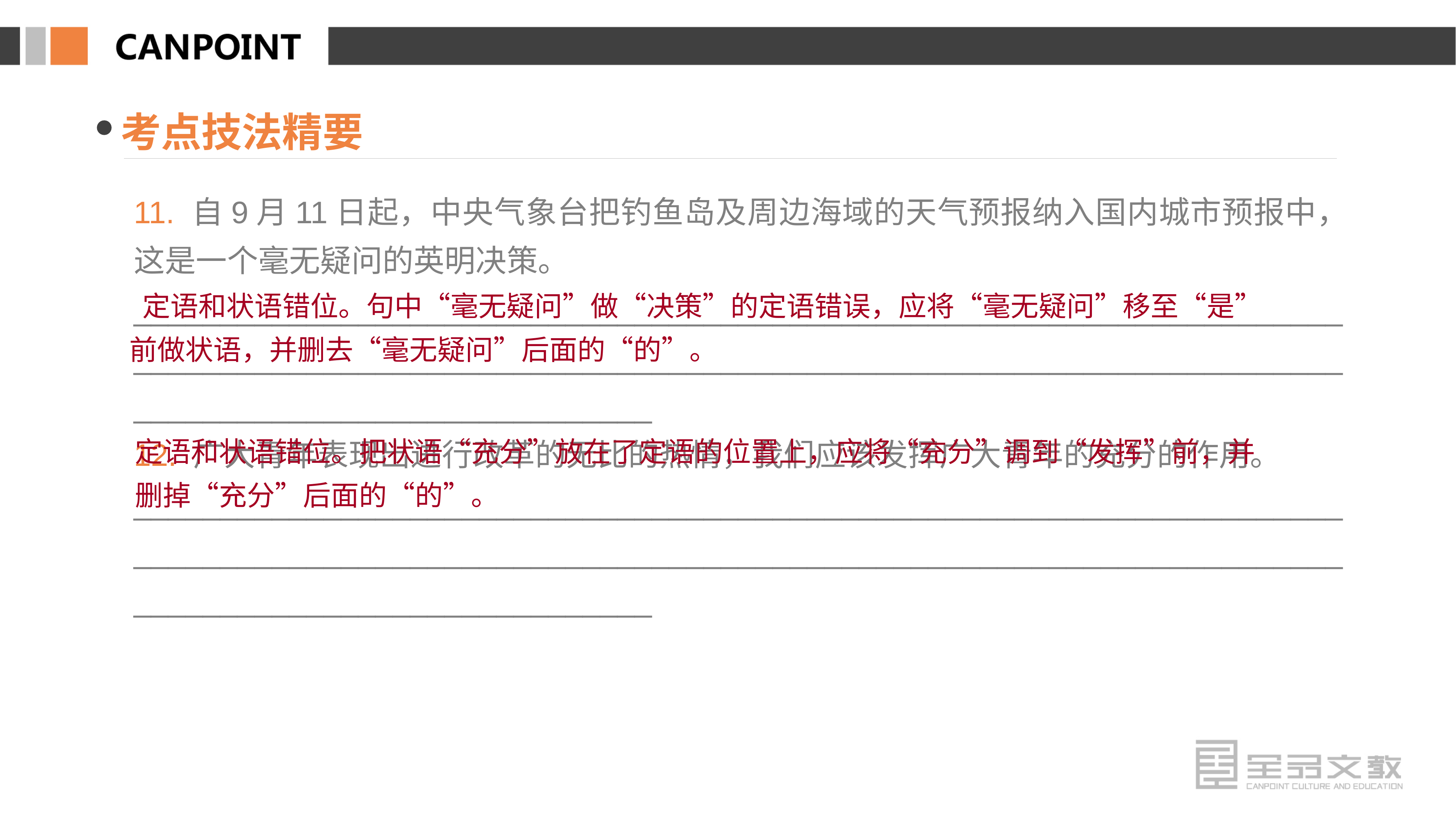

考点技法精要

11. 自9月11日起，中央气象台把钓鱼岛及周边海域的天气预报纳入国内城市预报中，这是一个毫无疑问的英明决策。
__________________________________________________________________________________________________________________________________________________________________________
12. 广大青年表现出进行改革的无比的热情，我们应该发挥广大青年的充分的作用。
__________________________________________________________________________________________________________________________________________________________________________
 定语和状语错位。句中“毫无疑问”做“决策”的定语错误，应将“毫无疑问”移至“是”前做状语，并删去“毫无疑问”后面的“的”。
定语和状语错位。把状语“充分”放在了定语的位置上，应将“充分”调到“发挥”前，并删掉“充分”后面的“的”。